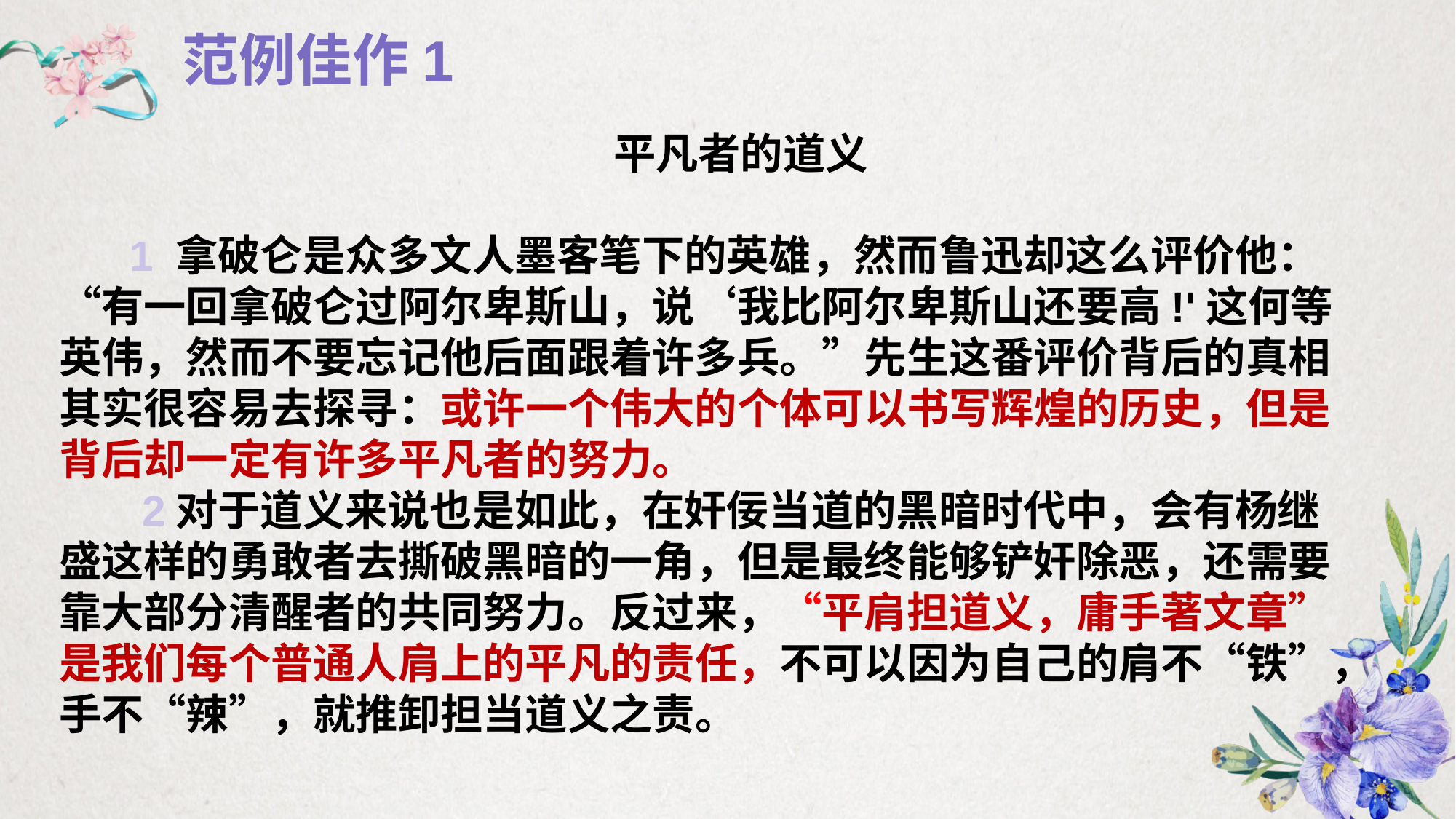

范例佳作1
       平凡者的道义

      1 拿破仑是众多文人墨客笔下的英雄，然而鲁迅却这么评价他：“有一回拿破仑过阿尔卑斯山，说‘我比阿尔卑斯山还要高!'这何等英伟，然而不要忘记他后面跟着许多兵。”先生这番评价背后的真相其实很容易去探寻：或许一个伟大的个体可以书写辉煌的历史，但是背后却一定有许多平凡者的努力。
       2对于道义来说也是如此，在奸佞当道的黑暗时代中，会有杨继盛这样的勇敢者去撕破黑暗的一角，但是最终能够铲奸除恶，还需要靠大部分清醒者的共同努力。反过来，“平肩担道义，庸手著文章”是我们每个普通人肩上的平凡的责任，不可以因为自己的肩不“铁”，手不“辣”，就推卸担当道义之责。